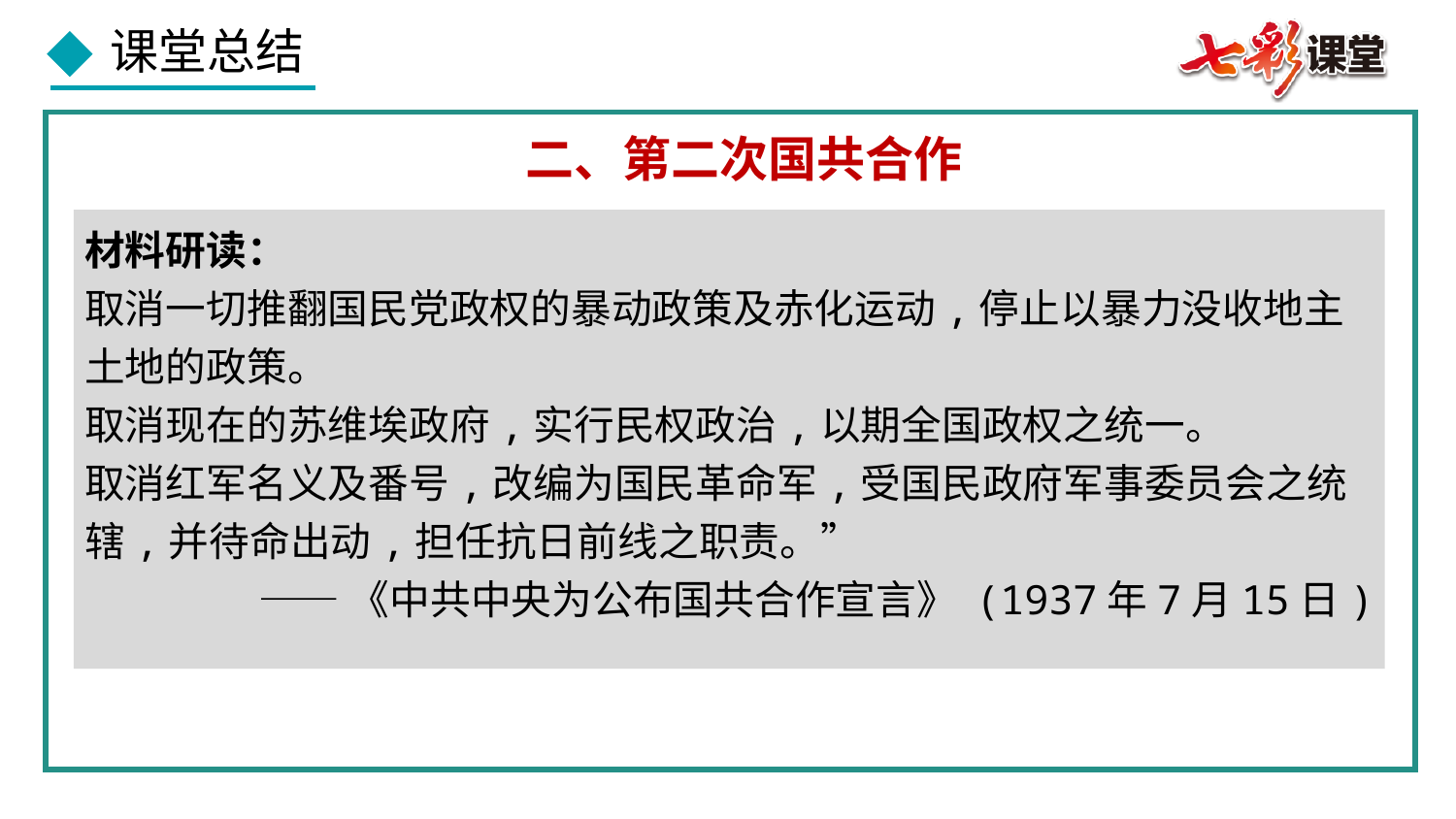

二、第二次国共合作
材料研读：
取消一切推翻国民党政权的暴动政策及赤化运动,停止以暴力没收地主土地的政策。
取消现在的苏维埃政府,实行民权政治,以期全国政权之统一。
取消红军名义及番号,改编为国民革命军,受国民政府军事委员会之统辖,并待命出动,担任抗日前线之职责。”
——《中共中央为公布国共合作宣言》 (1937年7月15日)